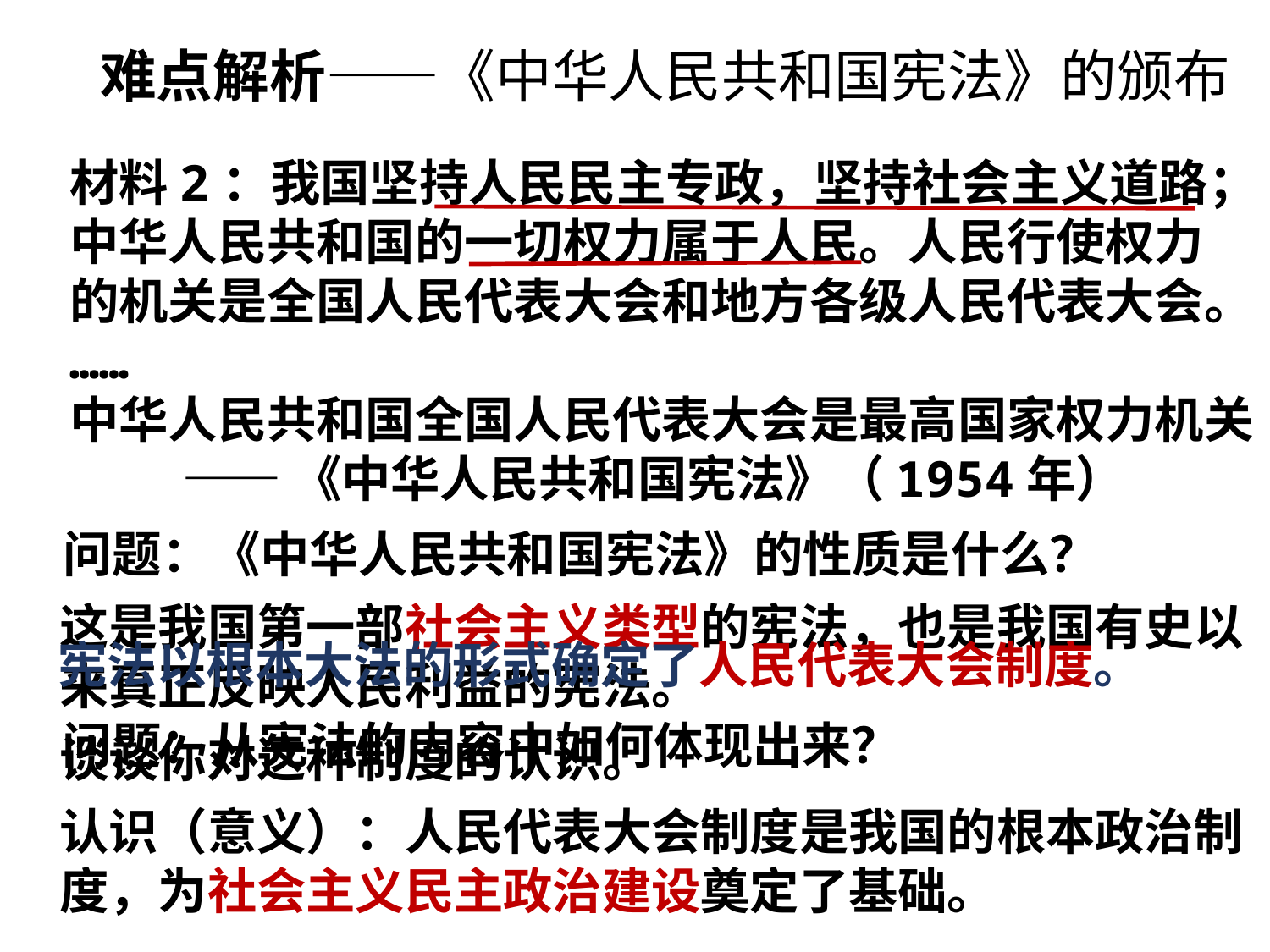

难点解析——《中华人民共和国宪法》的颁布
材料2：我国坚持人民民主专政，坚持社会主义道路；
中华人民共和国的一切权力属于人民。人民行使权力
的机关是全国人民代表大会和地方各级人民代表大会。
……
中华人民共和国全国人民代表大会是最高国家权力机关
          ——《中华人民共和国宪法》（1954年）
问题：《中华人民共和国宪法》的性质是什么？
这是我国第一部社会主义类型的宪法，也是我国有史以来真正反映人民利益的宪法。
宪法以根本大法的形式确定了人民代表大会制度。
问题：从宪法的内容中如何体现出来？
谈谈你对这种制度的认识。
认识（意义）：人民代表大会制度是我国的根本政治制度，为社会主义民主政治建设奠定了基础。